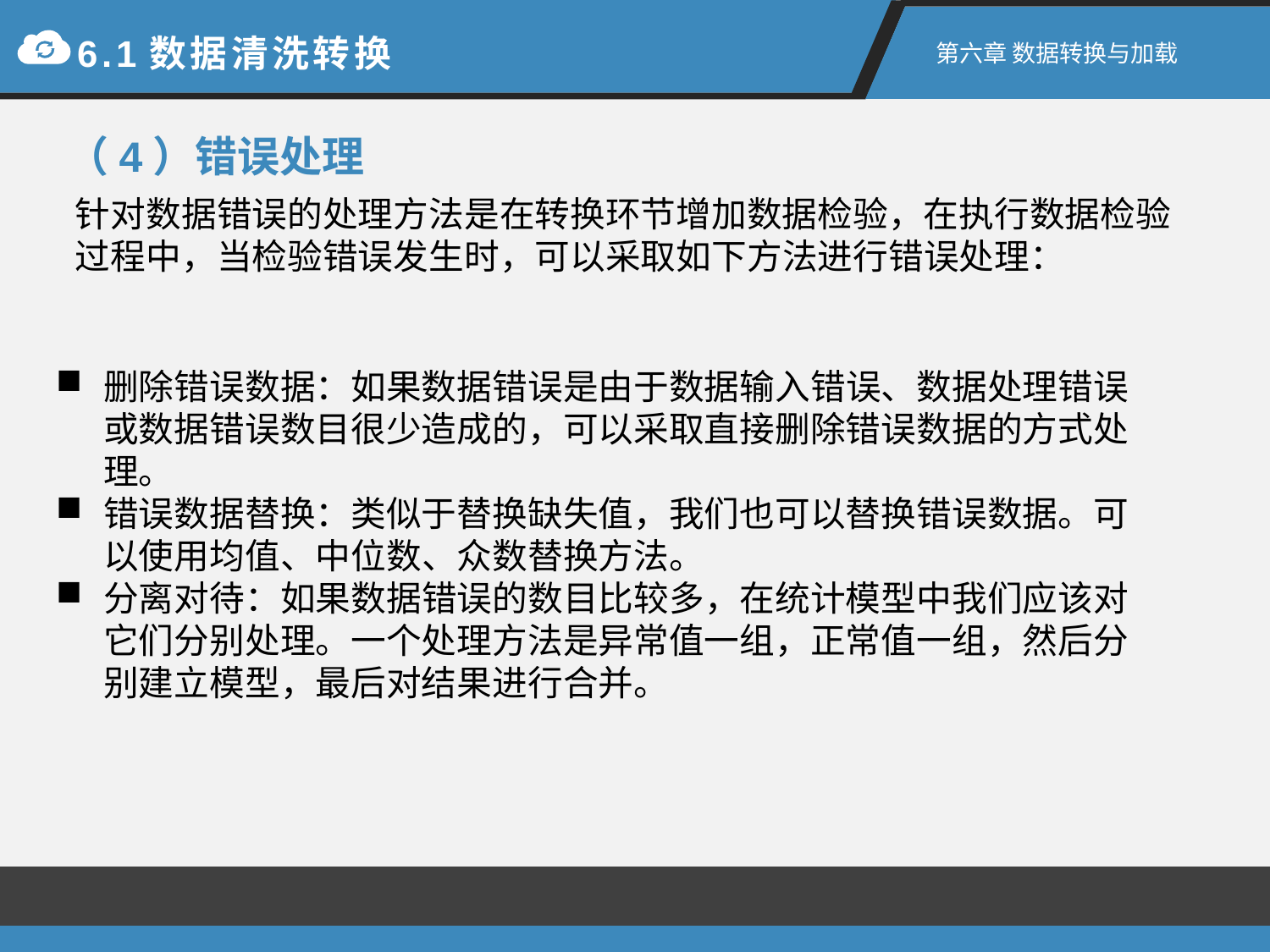

6.1数据清洗转换

第六章 数据转换与加载
（4）错误处理
针对数据错误的处理方法是在转换环节增加数据检验，在执行数据检验过程中，当检验错误发生时，可以采取如下方法进行错误处理：
删除错误数据：如果数据错误是由于数据输入错误、数据处理错误或数据错误数目很少造成的，可以采取直接删除错误数据的方式处理。
错误数据替换：类似于替换缺失值，我们也可以替换错误数据。可以使用均值、中位数、众数替换方法。
分离对待：如果数据错误的数目比较多，在统计模型中我们应该对它们分别处理。一个处理方法是异常值一组，正常值一组，然后分别建立模型，最后对结果进行合并。